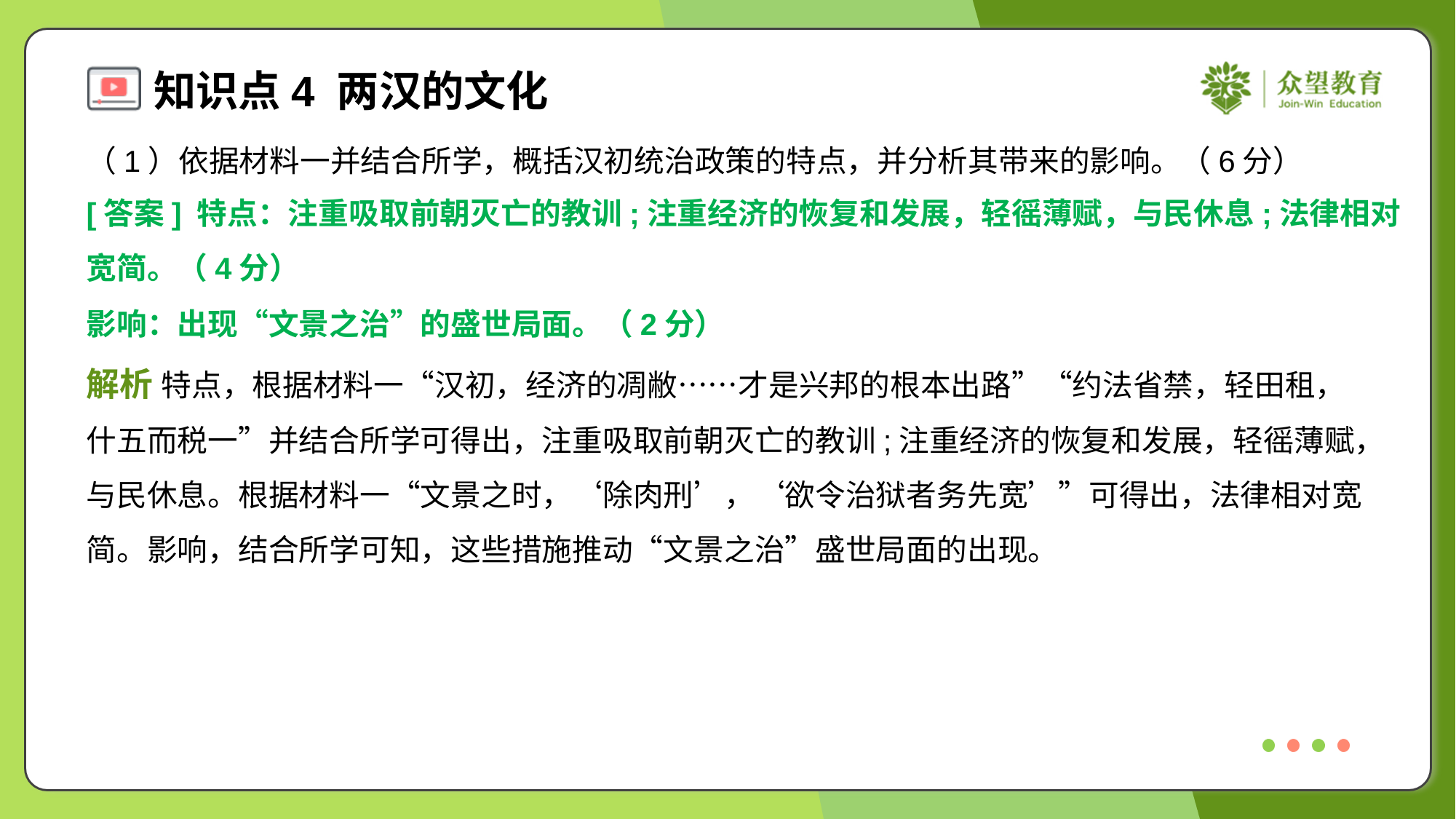

（1）依据材料一并结合所学，概括汉初统治政策的特点，并分析其带来的影响。（6分）
[答案] 特点：注重吸取前朝灭亡的教训;注重经济的恢复和发展，轻徭薄赋，与民休息;法律相对
宽简。（4分）
影响：出现“文景之治”的盛世局面。（2分）
解析 特点，根据材料一“汉初，经济的凋敝……才是兴邦的根本出路”“约法省禁，轻田租，
什五而税一”并结合所学可得出，注重吸取前朝灭亡的教训;注重经济的恢复和发展，轻徭薄赋，
与民休息。根据材料一“文景之时，‘除肉刑’，‘欲令治狱者务先宽’”可得出，法律相对宽
简。影响，结合所学可知，这些措施推动“文景之治”盛世局面的出现。